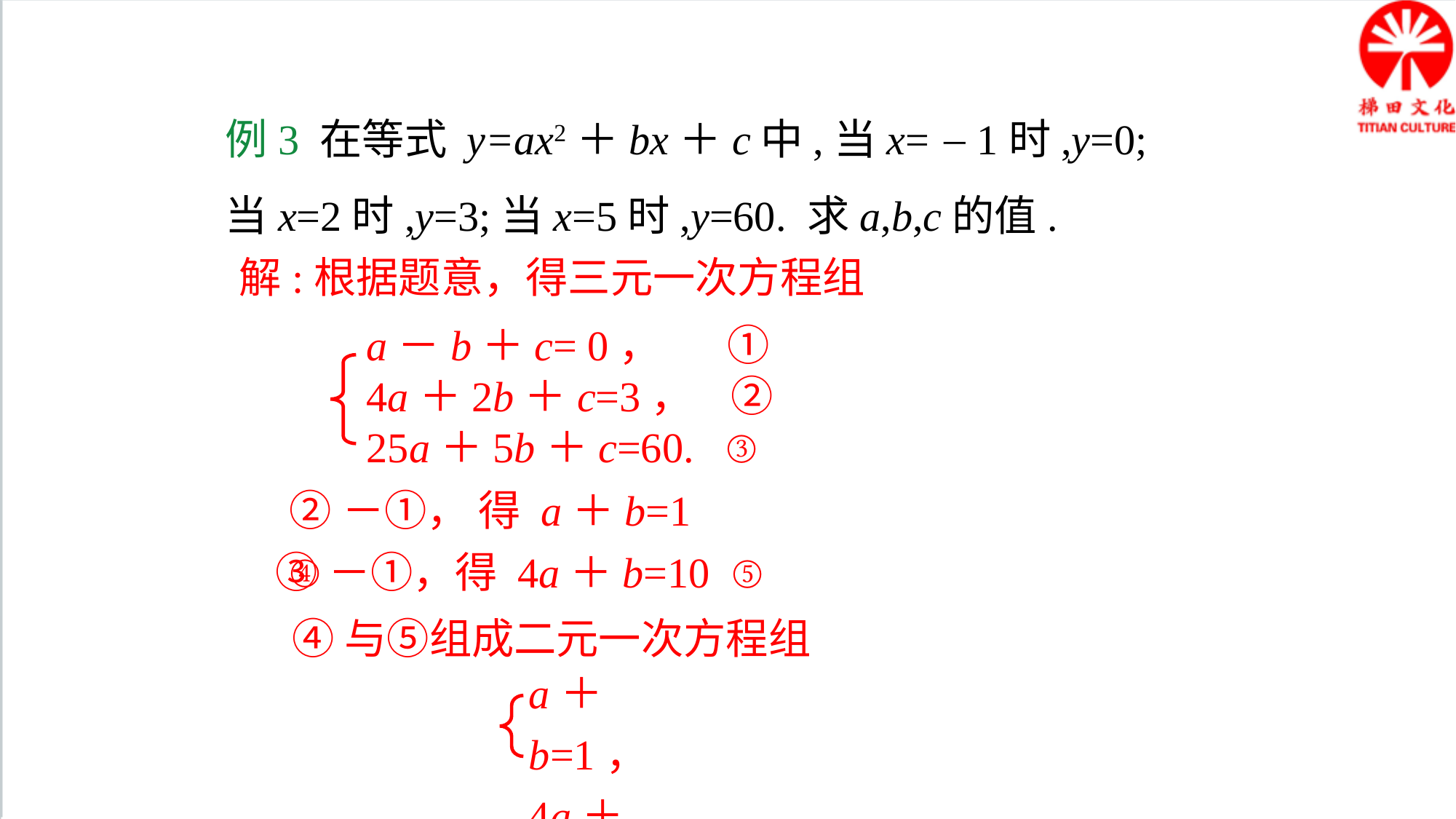

例3 在等式 y=ax2＋bx＋c中,当x=－1时,y=0;当x=2时,y=3;当x=5时,y=60. 求a,b,c的值.
解:根据题意，得三元一次方程组
a－b＋c= 0，       ①
4a＋2b＋c=3，    ②
25a＋5b＋c=60.   ③

②－①， 得 a＋b=1   ④
③－①，得 4a＋b=10  ⑤
④与⑤组成二元一次方程组
a＋b=1，
4a＋b=10.